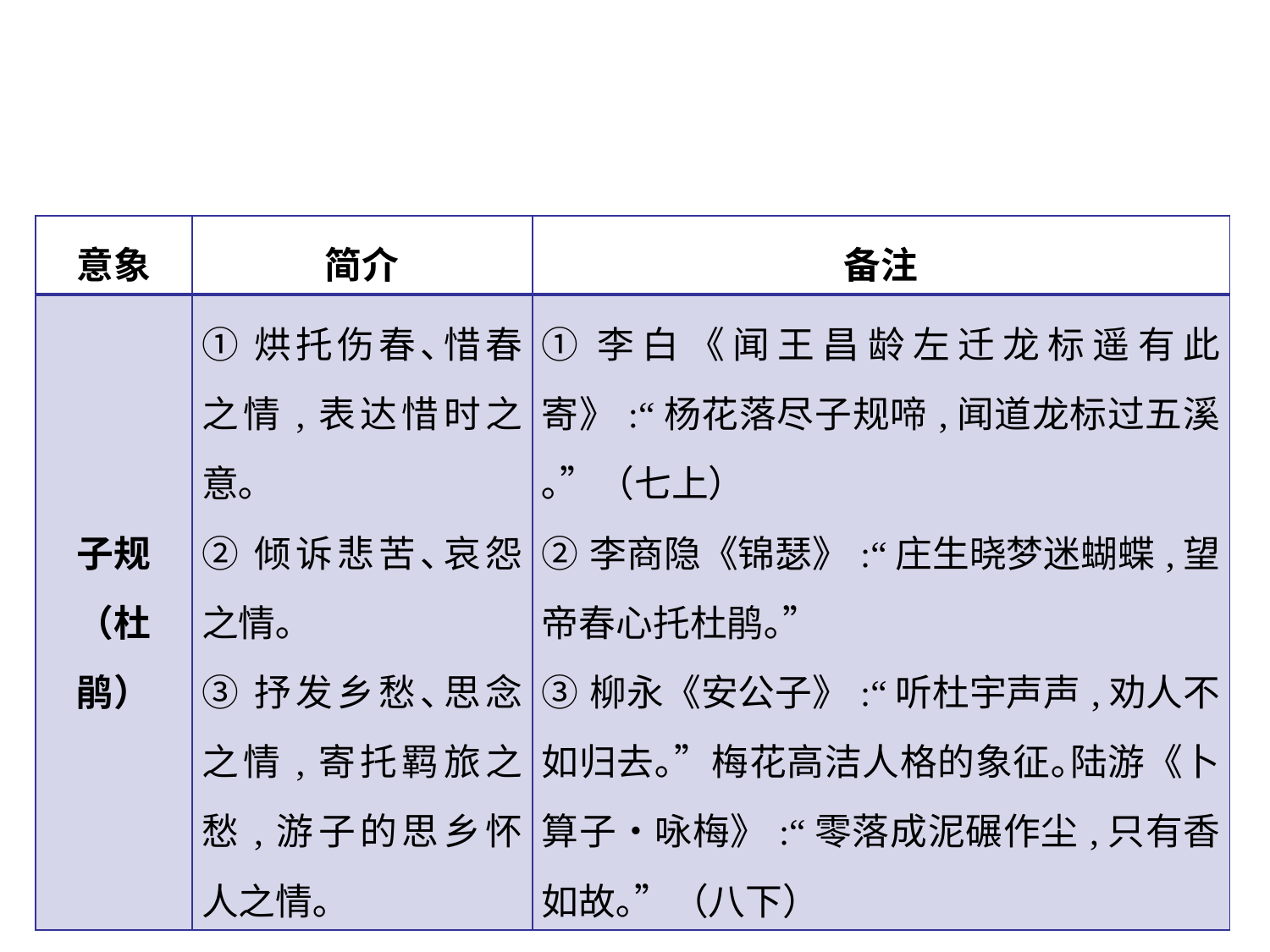

| 意象 | 简介 | 备注 |
| --- | --- | --- |
| 子规 （杜鹃） | ①烘托伤春､惜春之情,表达惜时之意｡ ②倾诉悲苦､哀怨之情｡ ③抒发乡愁､思念之情,寄托羁旅之愁,游子的思乡怀人之情｡ | ①李白《闻王昌龄左迁龙标遥有此寄》:“杨花落尽子规啼,闻道龙标过五溪｡”（七上） ②李商隐《锦瑟》:“庄生晓梦迷蝴蝶,望帝春心托杜鹃｡” ③柳永《安公子》:“听杜宇声声,劝人不如归去｡”梅花高洁人格的象征｡陆游《卜算子•咏梅》:“零落成泥碾作尘,只有香如故｡”（八下） |